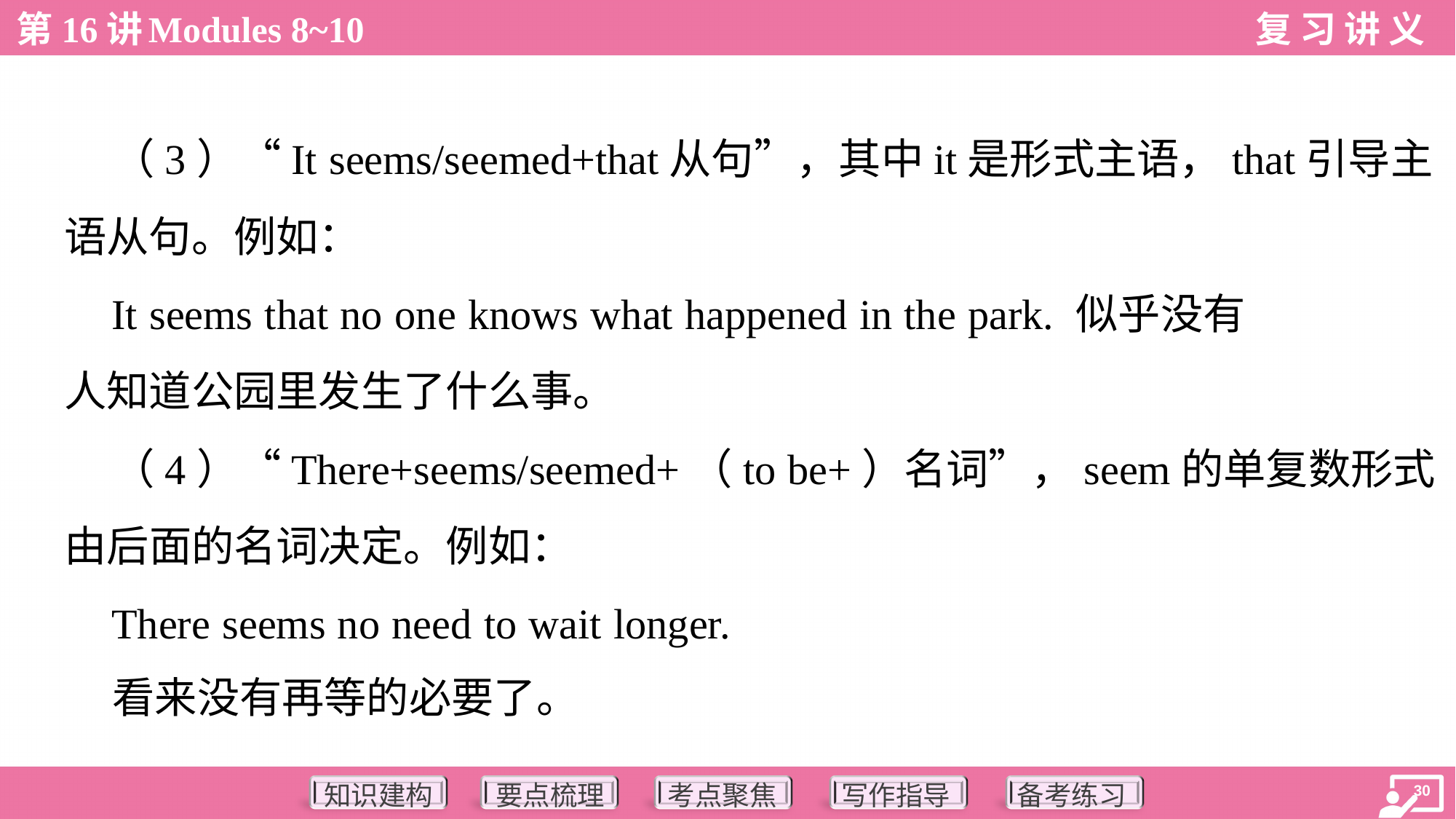

（3）“It seems/seemed+that从句”，其中it是形式主语，that引导主
语从句。例如：
    It seems that no one knows what happened in the park. 似乎没有
人知道公园里发生了什么事。
    （4）“There+seems/seemed+（to be+）名词”，seem的单复数形式
由后面的名词决定。例如：
    There seems no need to wait longer.
    看来没有再等的必要了。